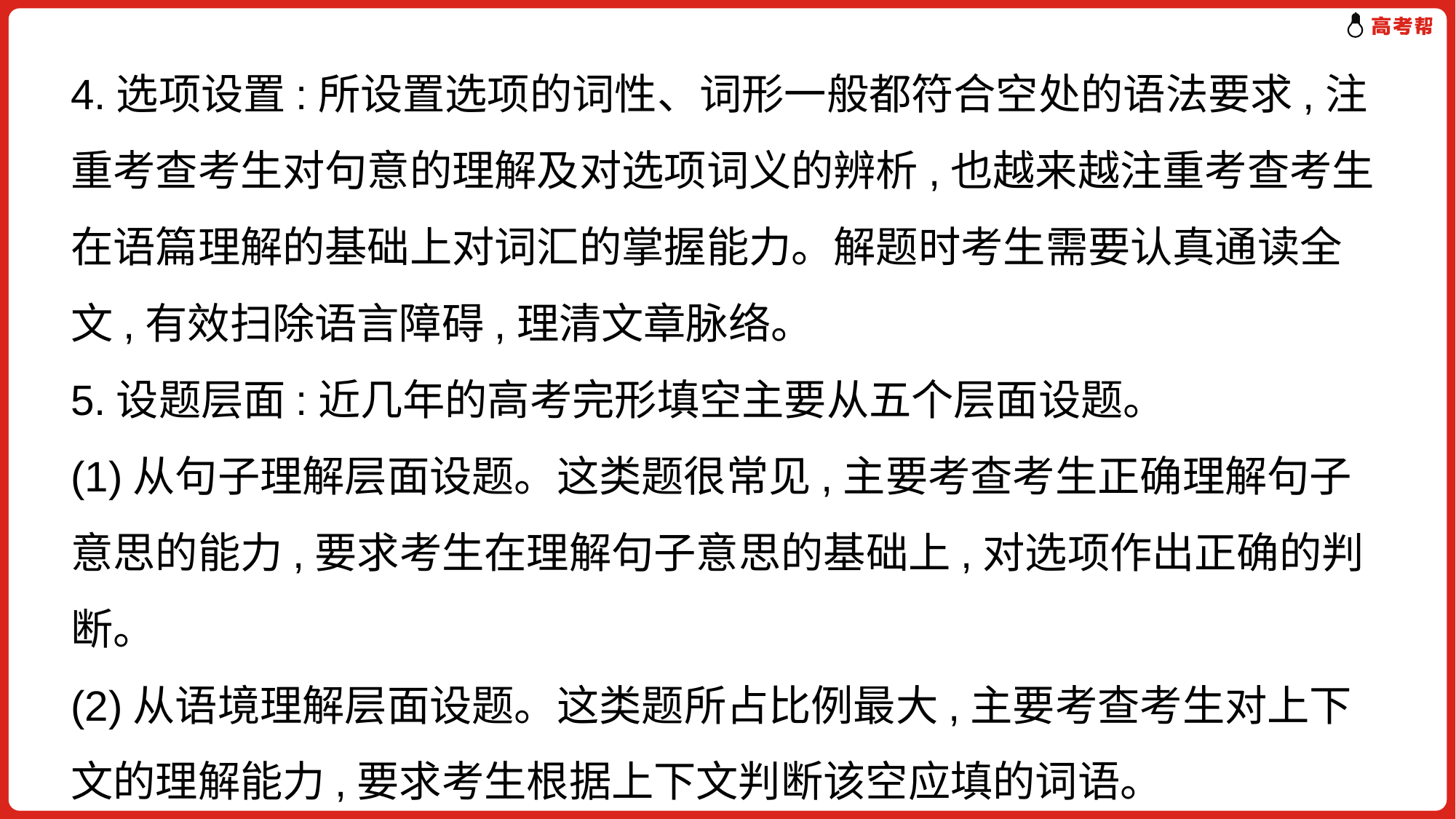

4.选项设置:所设置选项的词性、词形一般都符合空处的语法要求,注重考查考生对句意的理解及对选项词义的辨析,也越来越注重考查考生在语篇理解的基础上对词汇的掌握能力。解题时考生需要认真通读全文,有效扫除语言障碍,理清文章脉络。
5.设题层面:近几年的高考完形填空主要从五个层面设题。
(1)从句子理解层面设题。这类题很常见,主要考查考生正确理解句子意思的能力,要求考生在理解句子意思的基础上,对选项作出正确的判断。
(2)从语境理解层面设题。这类题所占比例最大,主要考查考生对上下文的理解能力,要求考生根据上下文判断该空应填的词语。